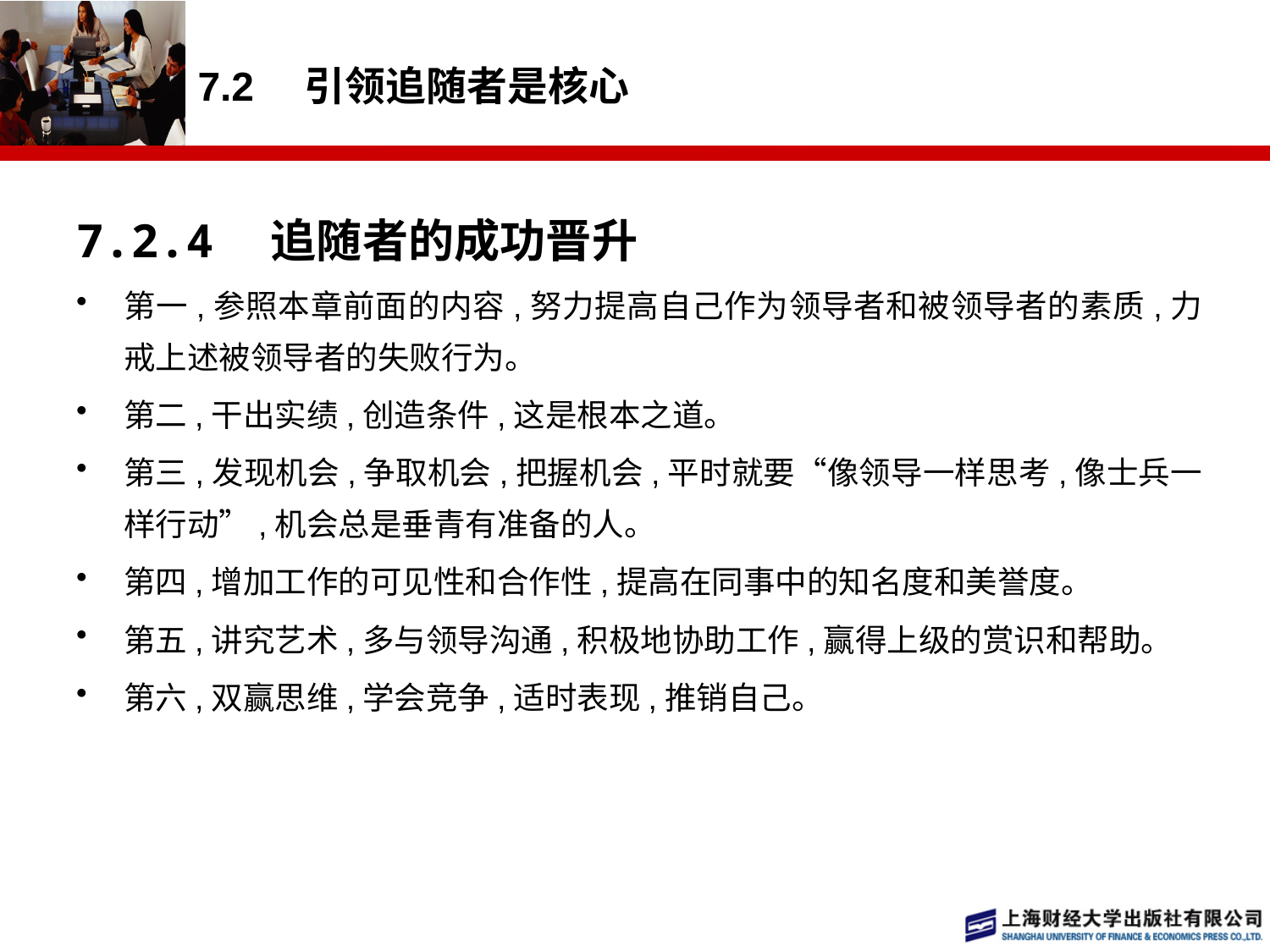

# 7.2　引领追随者是核心
7.2.4　追随者的成功晋升
第一,参照本章前面的内容,努力提高自己作为领导者和被领导者的素质,力戒上述被领导者的失败行为。
第二,干出实绩,创造条件,这是根本之道。
第三,发现机会,争取机会,把握机会,平时就要“像领导一样思考,像士兵一样行动”,机会总是垂青有准备的人。
第四,增加工作的可见性和合作性,提高在同事中的知名度和美誉度。
第五,讲究艺术,多与领导沟通,积极地协助工作,赢得上级的赏识和帮助。
第六,双赢思维,学会竞争,适时表现,推销自己。